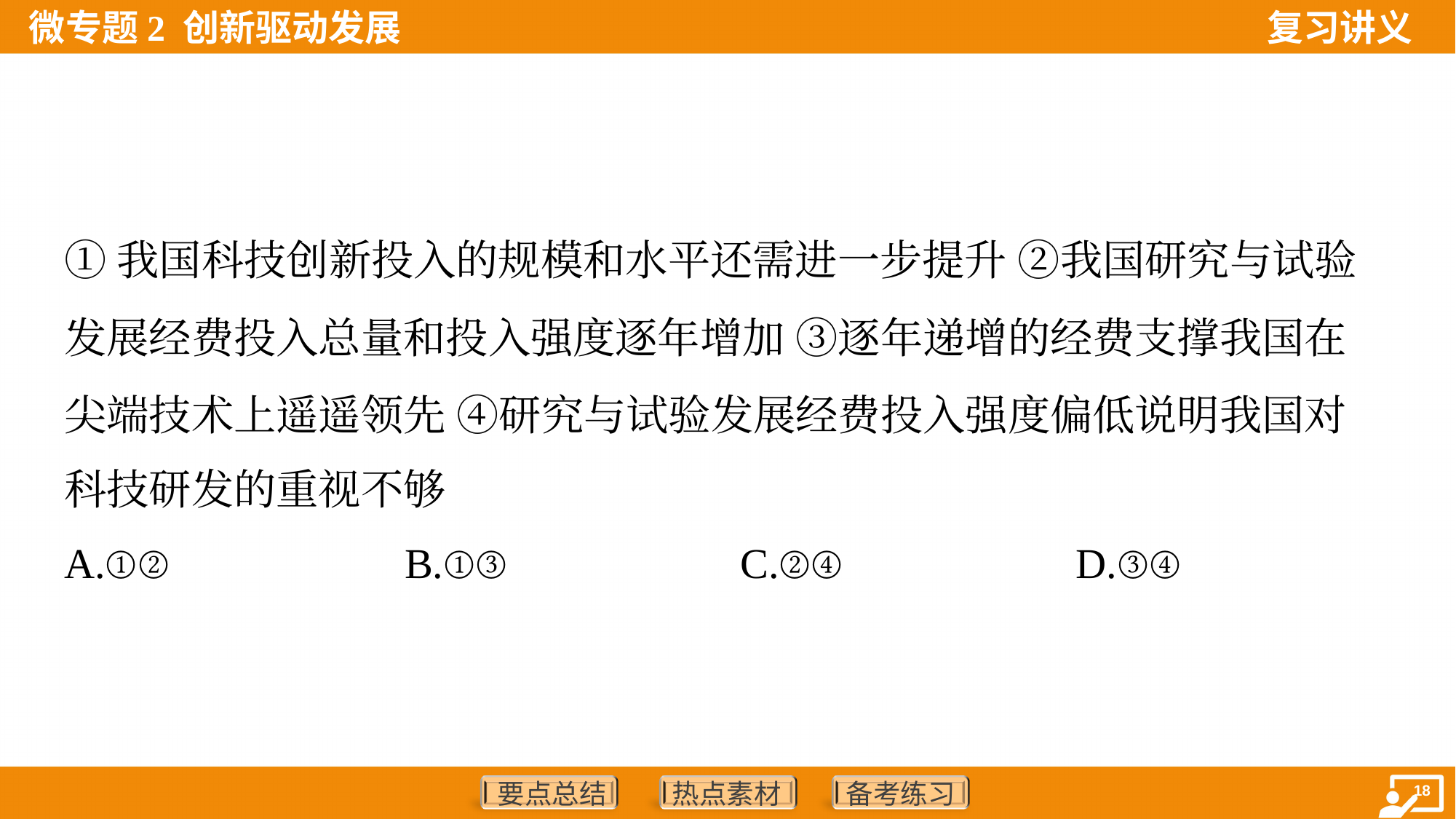

①我国科技创新投入的规模和水平还需进一步提升 ②我国研究与试验
发展经费投入总量和投入强度逐年增加 ③逐年递增的经费支撑我国在
尖端技术上遥遥领先 ④研究与试验发展经费投入强度偏低说明我国对
科技研发的重视不够
A.①②	B.①③	C.②④	D.③④